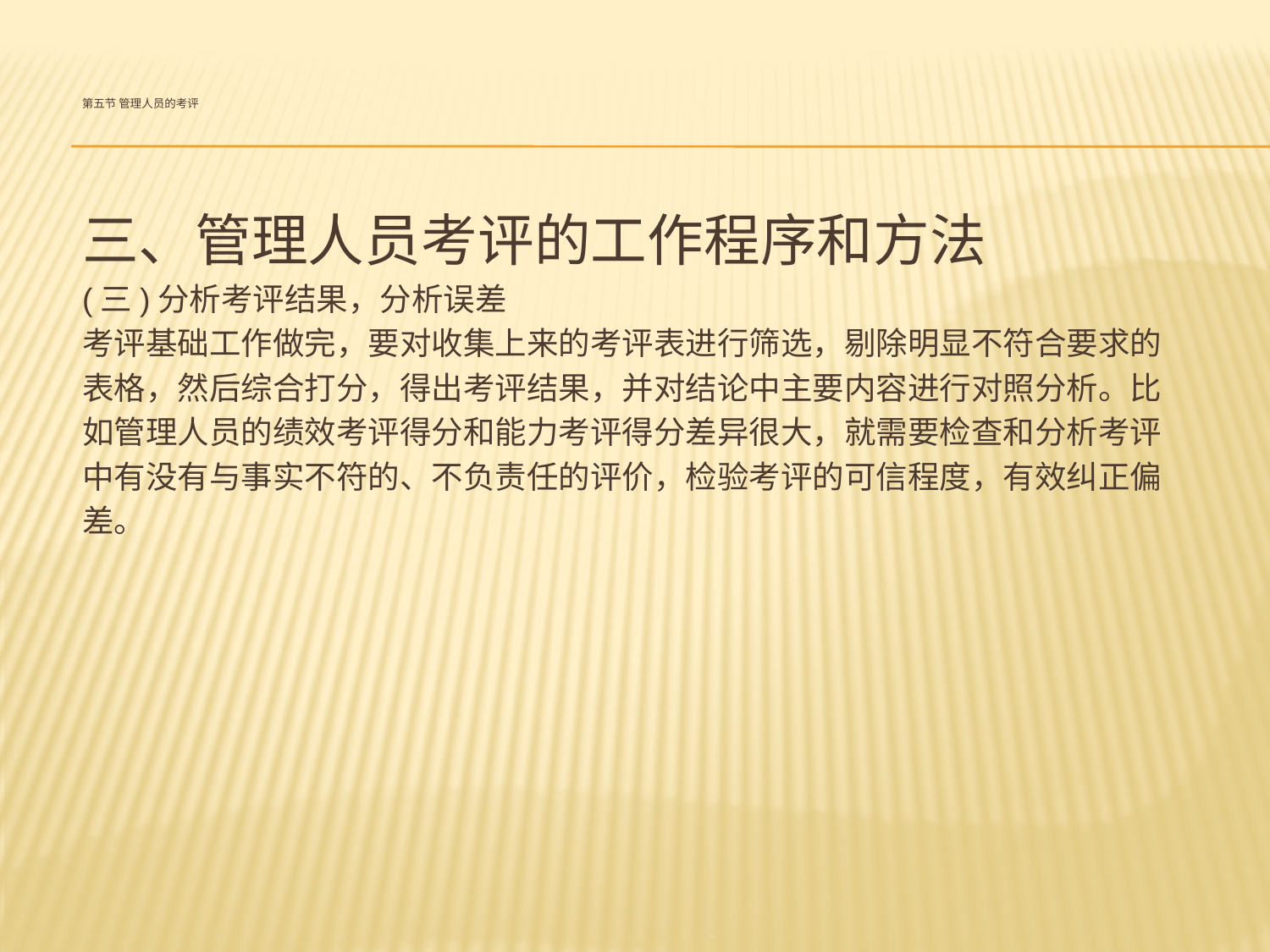

# 第五节 管理人员的考评
三、管理人员考评的工作程序和方法
(三)分析考评结果，分析误差
考评基础工作做完，要对收集上来的考评表进行筛选，剔除明显不符合要求的
表格，然后综合打分，得出考评结果，并对结论中主要内容进行对照分析。比
如管理人员的绩效考评得分和能力考评得分差异很大，就需要检查和分析考评
中有没有与事实不符的、不负责任的评价，检验考评的可信程度，有效纠正偏
差。